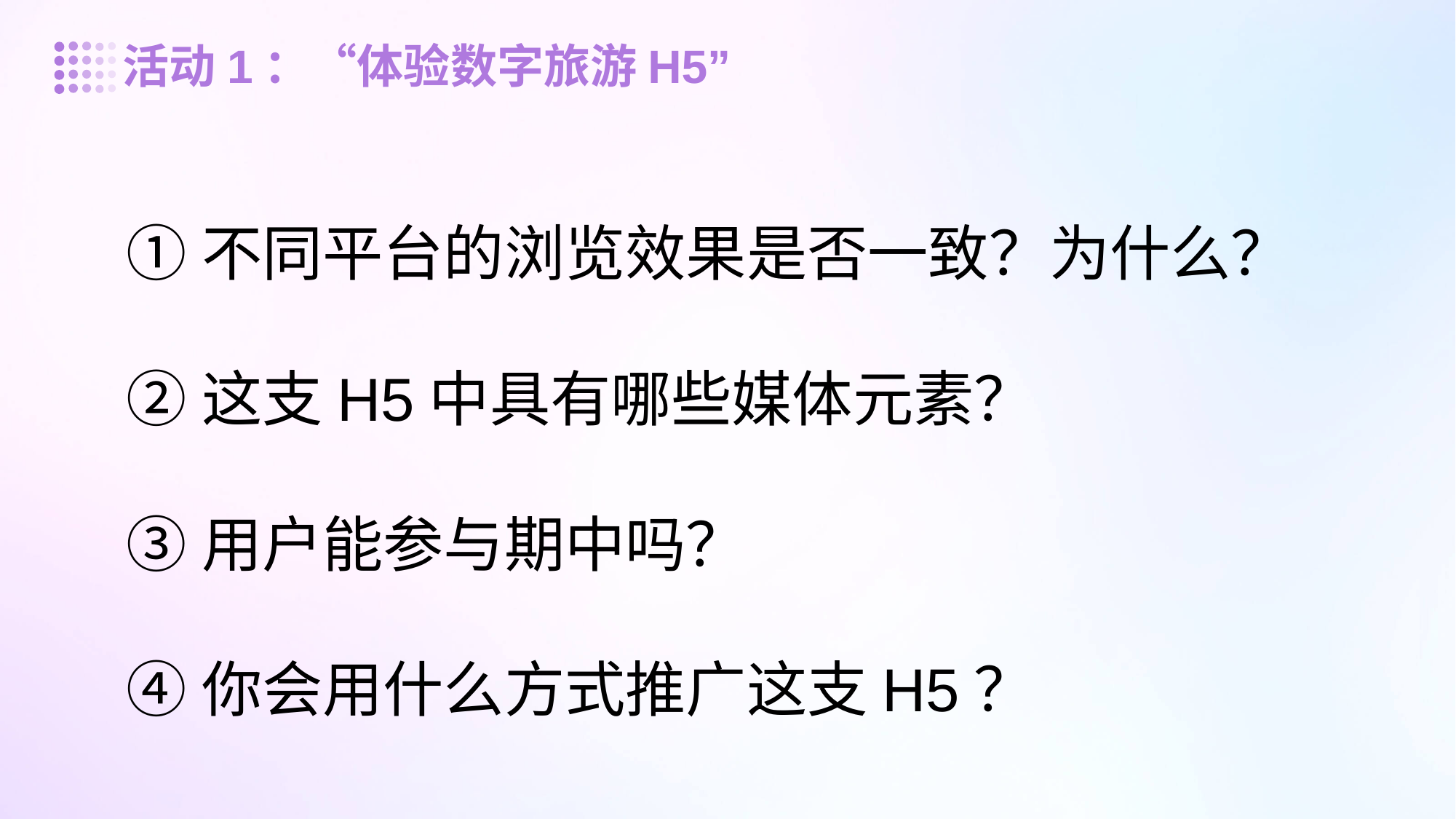

活动1：“体验数字旅游H5”

①不同平台的浏览效果是否一致？为什么？
②这支H5中具有哪些媒体元素？
③用户能参与期中吗？
④你会用什么方式推广这支H5？